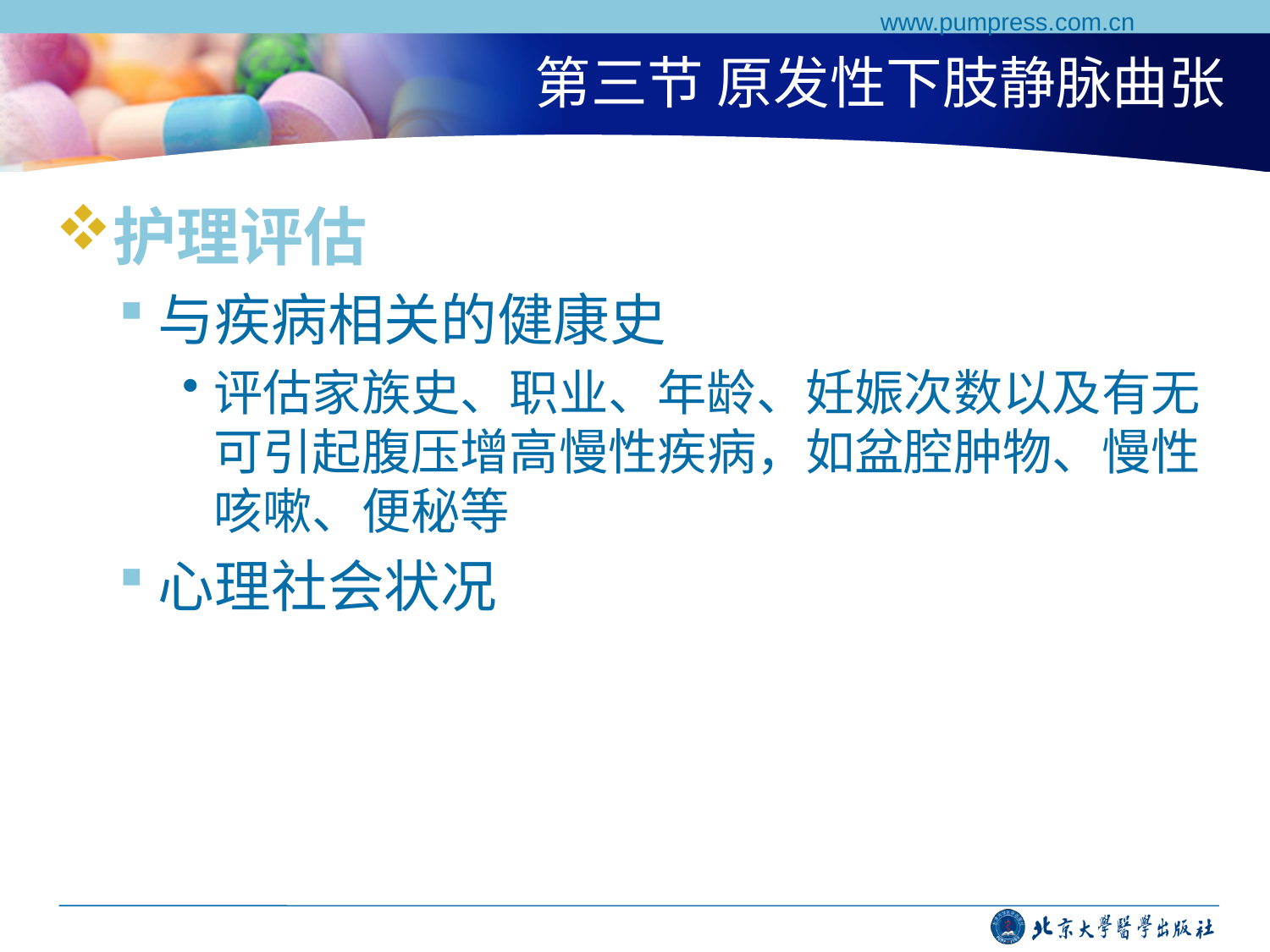

www.pumpress.com.cn
# 第三节 原发性下肢静脉曲张
护理评估
与疾病相关的健康史
评估家族史、职业、年龄、妊娠次数以及有无可引起腹压增高慢性疾病，如盆腔肿物、慢性咳嗽、便秘等
心理社会状况